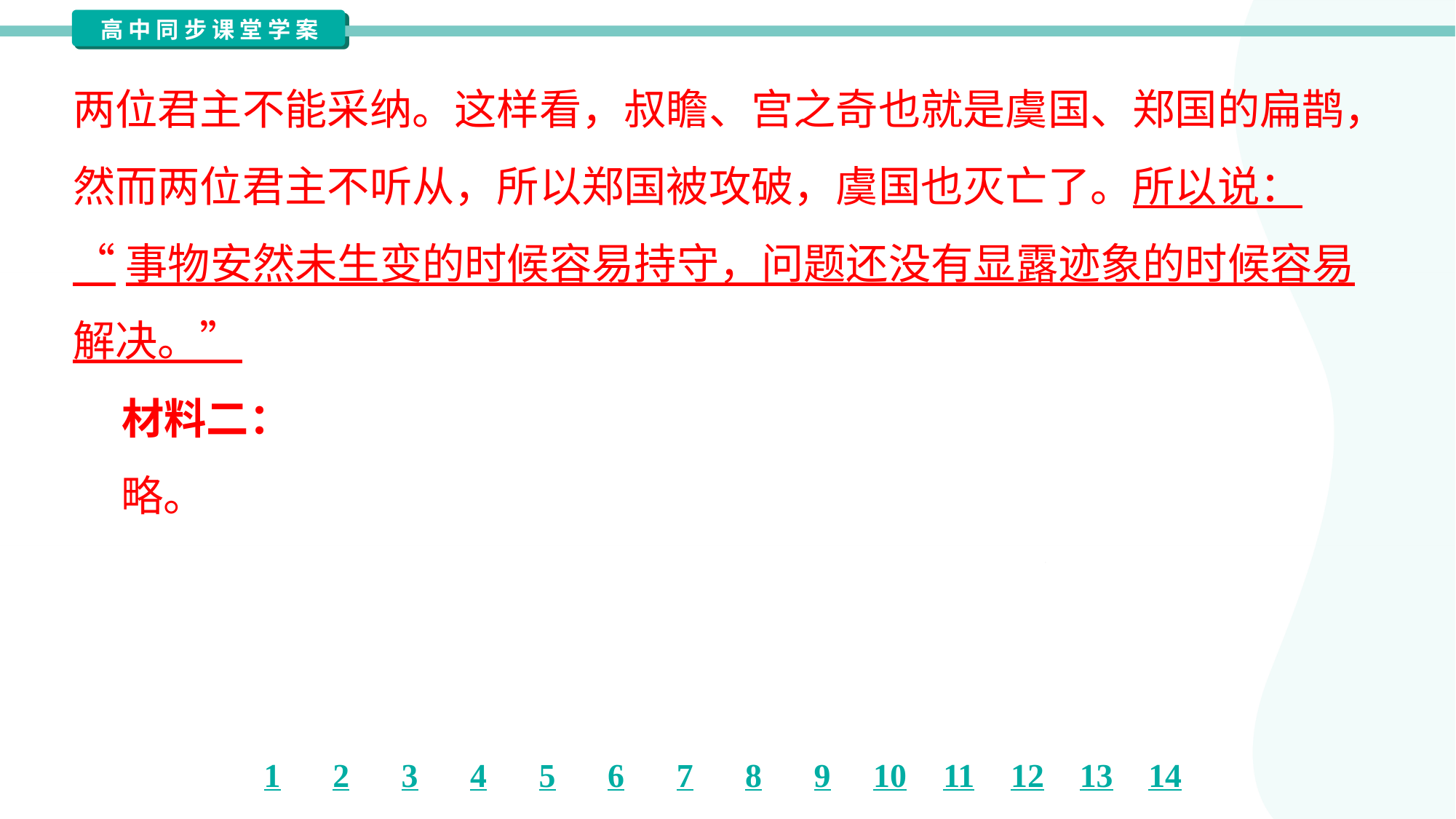

两位君主不能采纳。这样看，叔瞻、宫之奇也就是虞国、郑国的扁鹊，
然而两位君主不听从，所以郑国被攻破，虞国也灭亡了。所以说：
“事物安然未生变的时候容易持守，问题还没有显露迹象的时候容易
解决。”
    材料二：
    略。